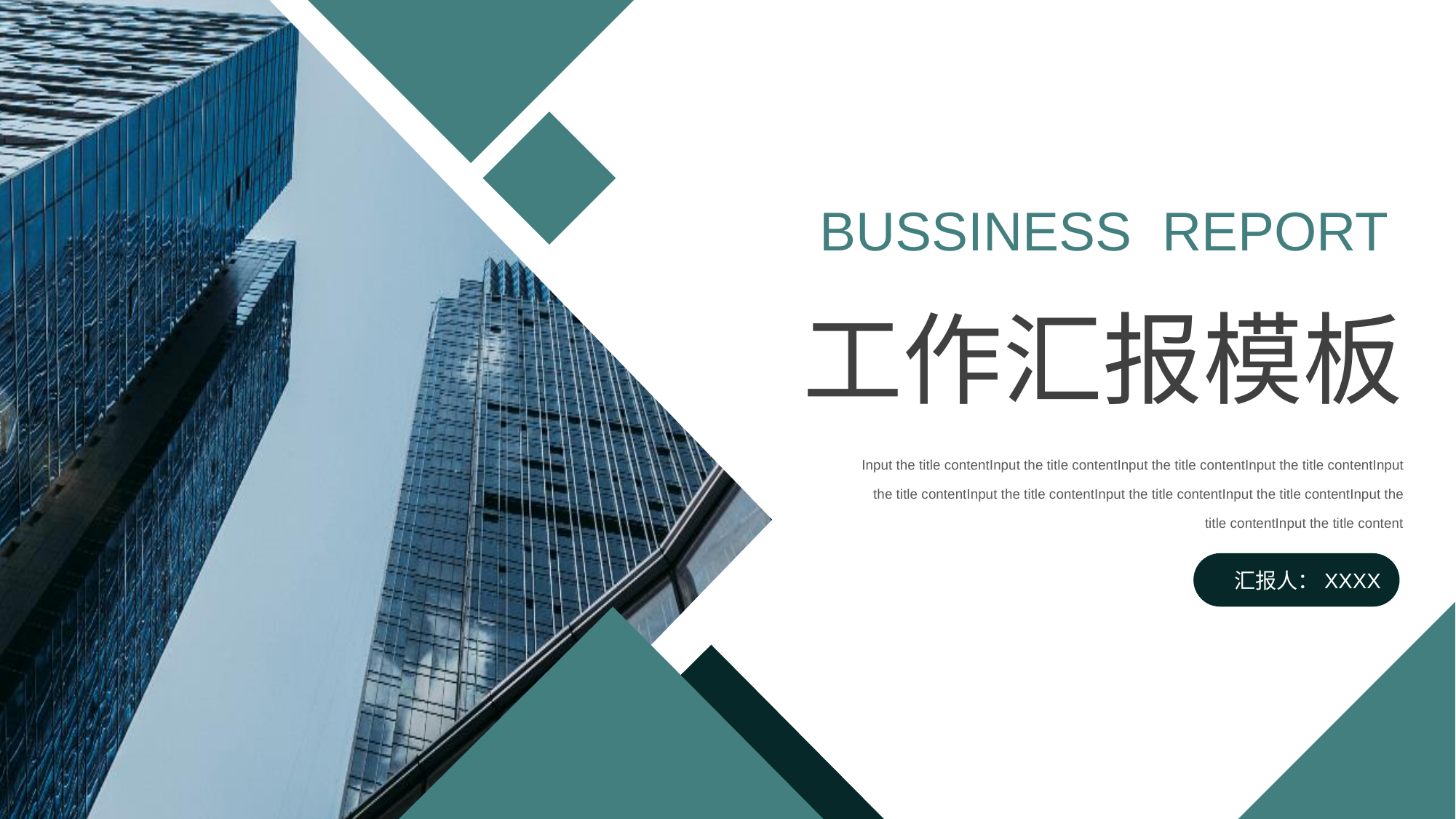

BUSSINESS  REPORT
工作汇报模板
Input the title contentInput the title contentInput the title contentInput the title contentInput the title contentInput the title contentInput the title contentInput the title contentInput the title contentInput the title content
汇报人：XXXX